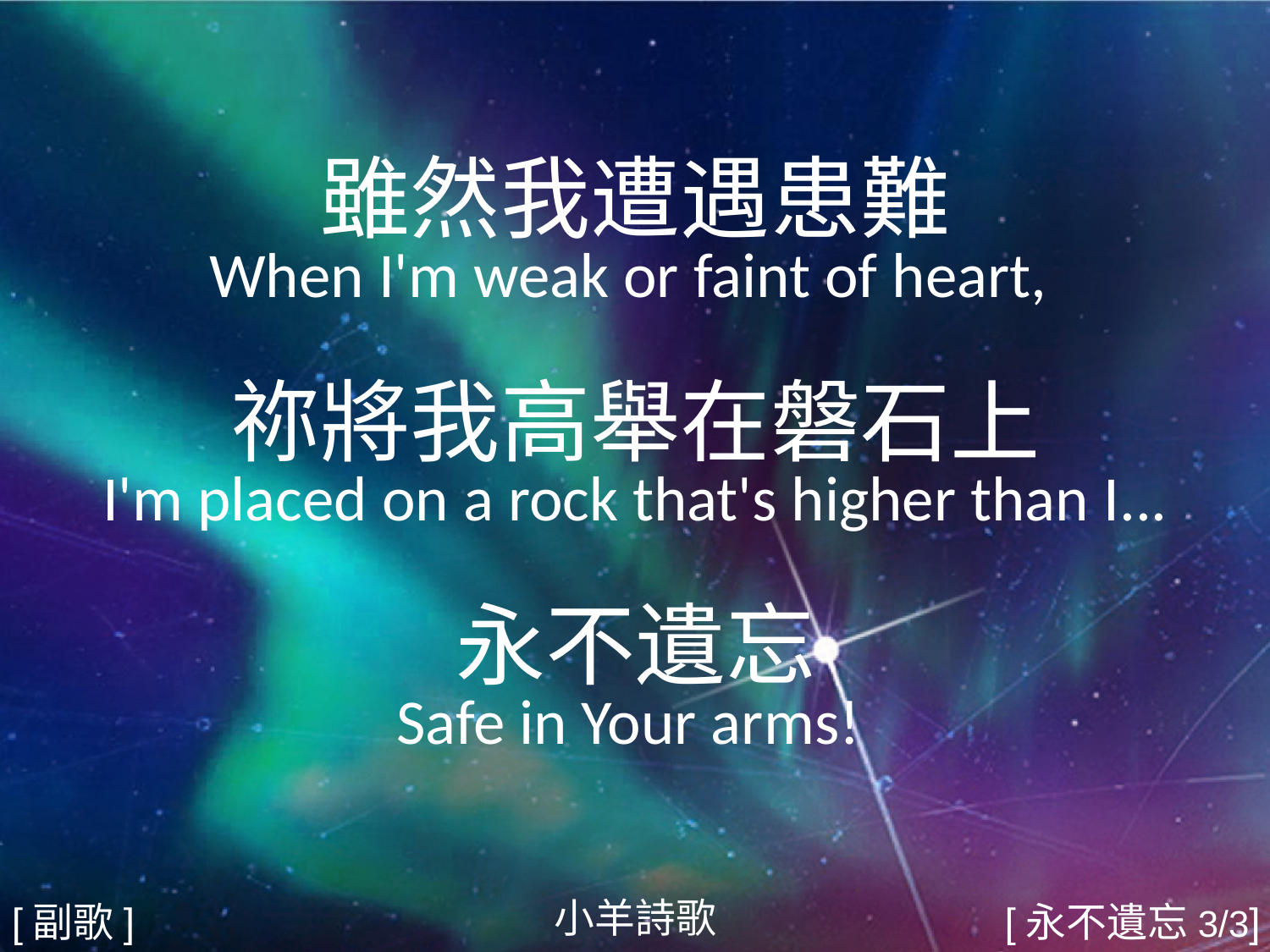

雖然我遭遇患難
When I'm weak or faint of heart,

祢將我高舉在磐石上
I'm placed on a rock that's higher than I...

永不遺忘
Safe in Your arms!

#

小羊詩歌
[副歌]
[永不遺忘3/3]